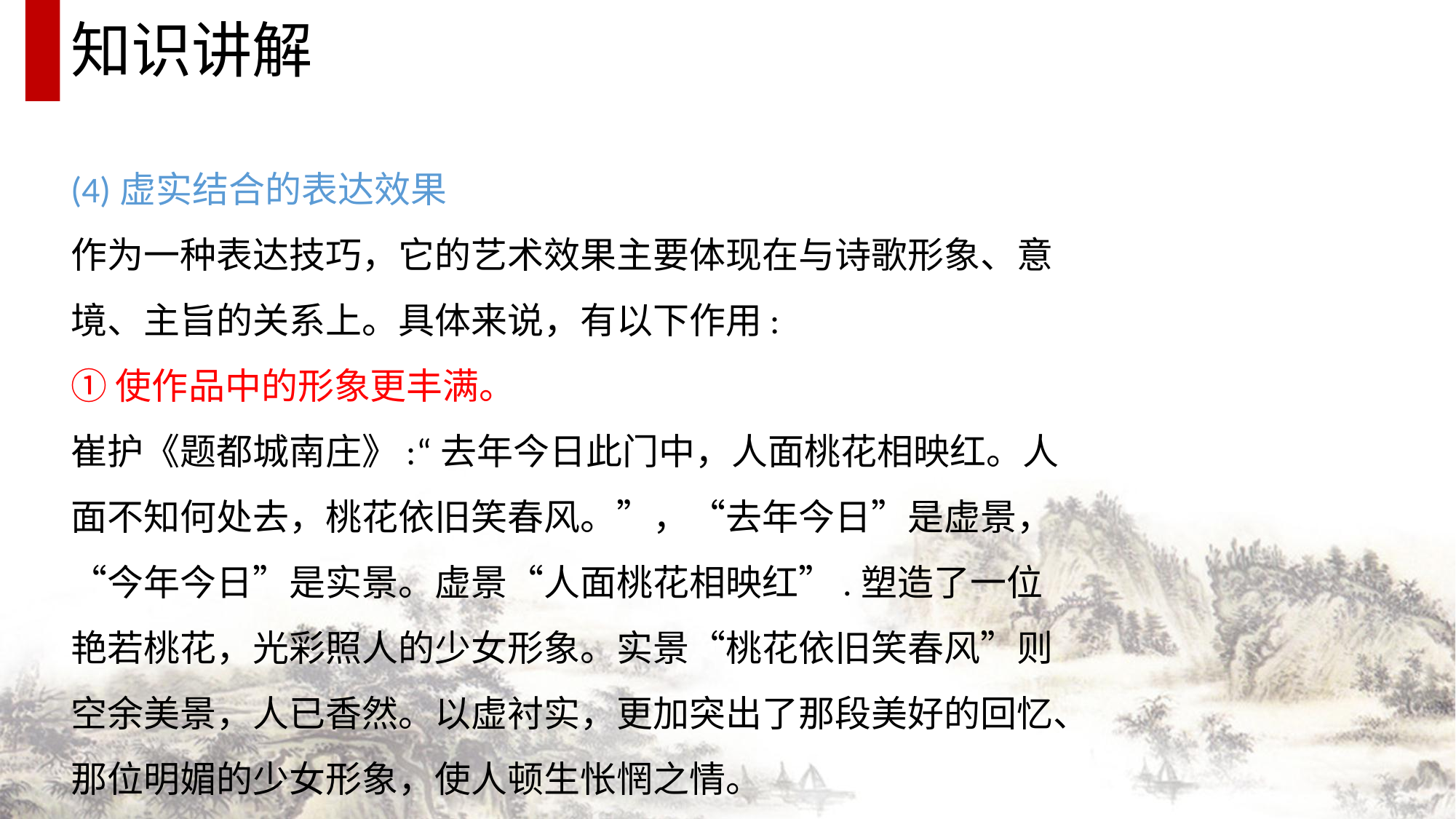

知识讲解
(4)虚实结合的表达效果
作为一种表达技巧，它的艺术效果主要体现在与诗歌形象、意境、主旨的关系上。具体来说，有以下作用:
①使作品中的形象更丰满。
崔护《题都城南庄》:“去年今日此门中，人面桃花相映红。人面不知何处去，桃花依旧笑春风。”，“去年今日”是虚景，“今年今日”是实景。虚景“人面桃花相映红”.塑造了一位艳若桃花，光彩照人的少女形象。实景“桃花依旧笑春风”则空余美景，人已香然。以虚衬实，更加突出了那段美好的回忆、那位明媚的少女形象，使人顿生怅惘之情。